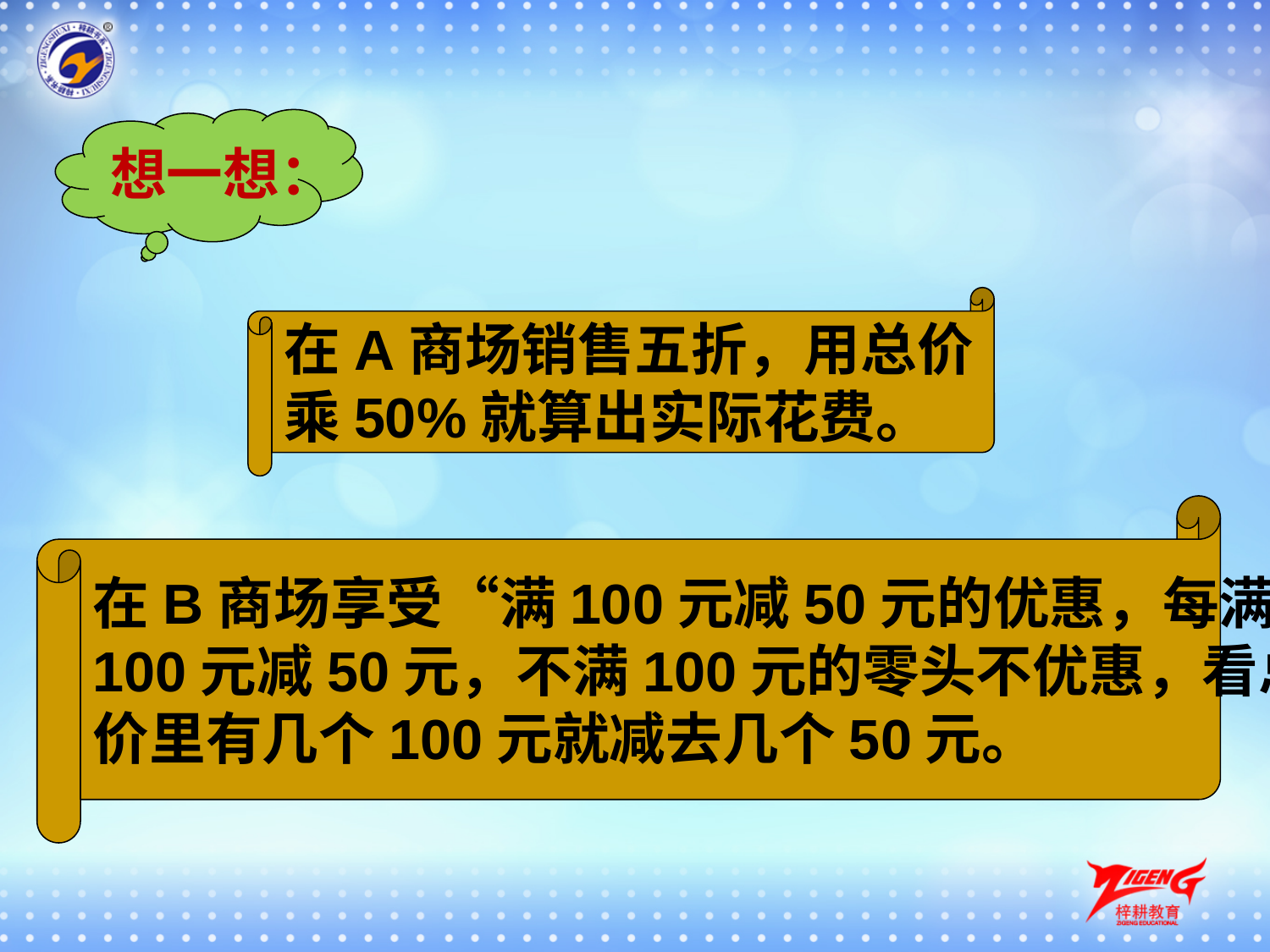

想一想：
在A商场销售五折，用总价
乘50%就算出实际花费。
在B商场享受“满100元减50元的优惠，每满
100元减50元，不满100元的零头不优惠，看总
价里有几个100元就减去几个50元。